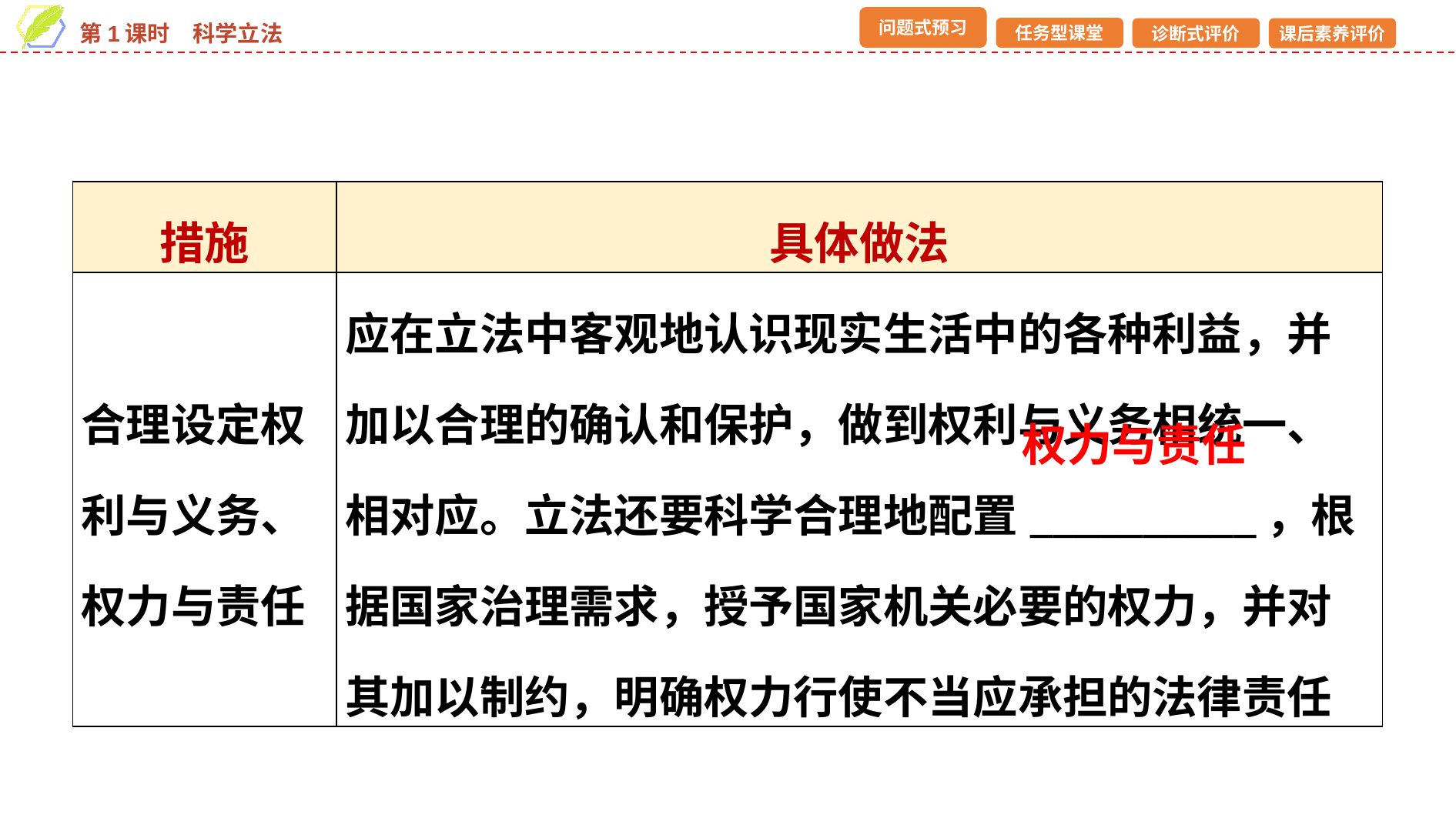

| 措施 | 具体做法 |
| --- | --- |
| 合理设定权利与义务、权力与责任 | 应在立法中客观地认识现实生活中的各种利益，并加以合理的确认和保护，做到权利与义务相统一、相对应。立法还要科学合理地配置\_\_\_\_\_\_\_\_\_\_，根据国家治理需求，授予国家机关必要的权力，并对其加以制约，明确权力行使不当应承担的法律责任 |
权力与责任